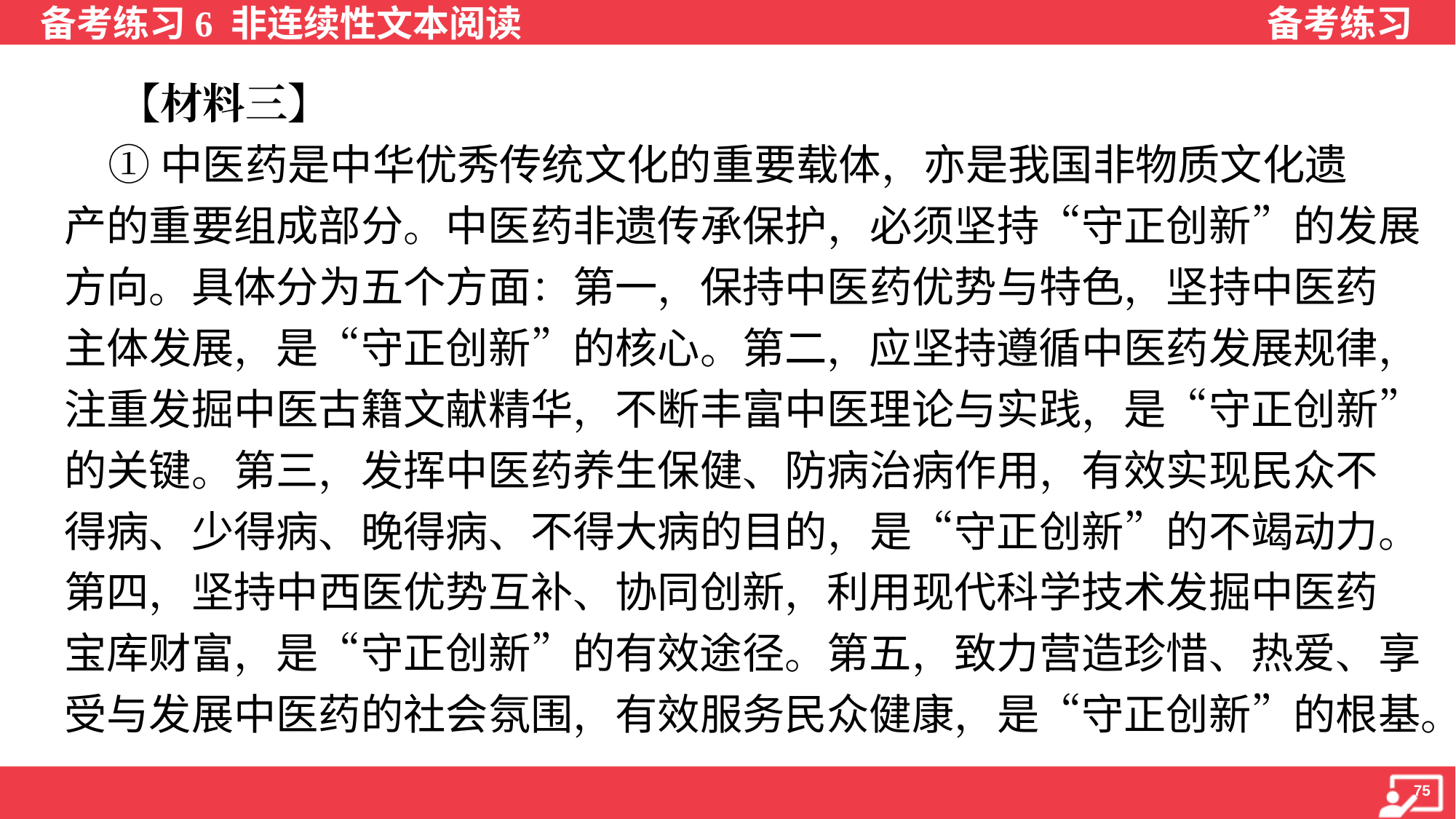

【材料三】
    ①中医药是中华优秀传统文化的重要载体，亦是我国非物质文化遗
产的重要组成部分。中医药非遗传承保护，必须坚持“守正创新”的发展
方向。具体分为五个方面：第一，保持中医药优势与特色，坚持中医药
主体发展，是“守正创新”的核心。第二，应坚持遵循中医药发展规律，
注重发掘中医古籍文献精华，不断丰富中医理论与实践，是“守正创新”
的关键。第三，发挥中医药养生保健、防病治病作用，有效实现民众不
得病、少得病、晚得病、不得大病的目的，是“守正创新”的不竭动力。
第四，坚持中西医优势互补、协同创新，利用现代科学技术发掘中医药
宝库财富，是“守正创新”的有效途径。第五，致力营造珍惜、热爱、享
受与发展中医药的社会氛围，有效服务民众健康，是“守正创新”的根基。